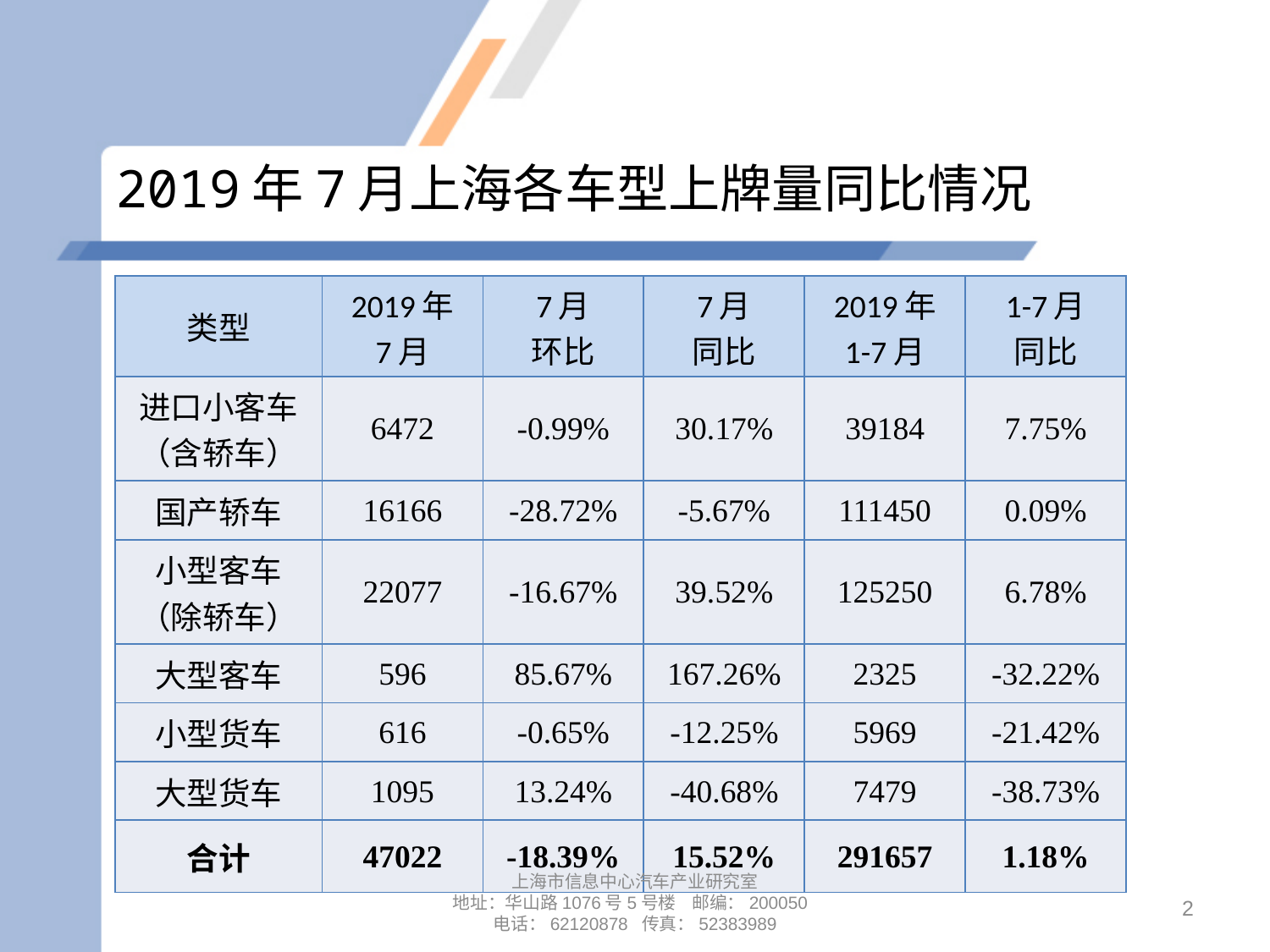

# 2019年7月上海各车型上牌量同比情况

| 类型 | 2019年 7月 | 7月 环比 | 7月 同比 | 2019年 1-7月 | 1-7月 同比 |
| --- | --- | --- | --- | --- | --- |
| 进口小客车 （含轿车） | 6472 | -0.99% | 30.17% | 39184 | 7.75% |
| 国产轿车 | 16166 | -28.72% | -5.67% | 111450 | 0.09% |
| 小型客车 （除轿车） | 22077 | -16.67% | 39.52% | 125250 | 6.78% |
| 大型客车 | 596 | 85.67% | 167.26% | 2325 | -32.22% |
| 小型货车 | 616 | -0.65% | -12.25% | 5969 | -21.42% |
| 大型货车 | 1095 | 13.24% | -40.68% | 7479 | -38.73% |
| 合计 | 47022 | -18.39% | 15.52% | 291657 | 1.18% |
上海市信息中心汽车产业研究室
地址：华山路1076号5号楼    邮编：200050
电话：62120878  传真：52383989

2